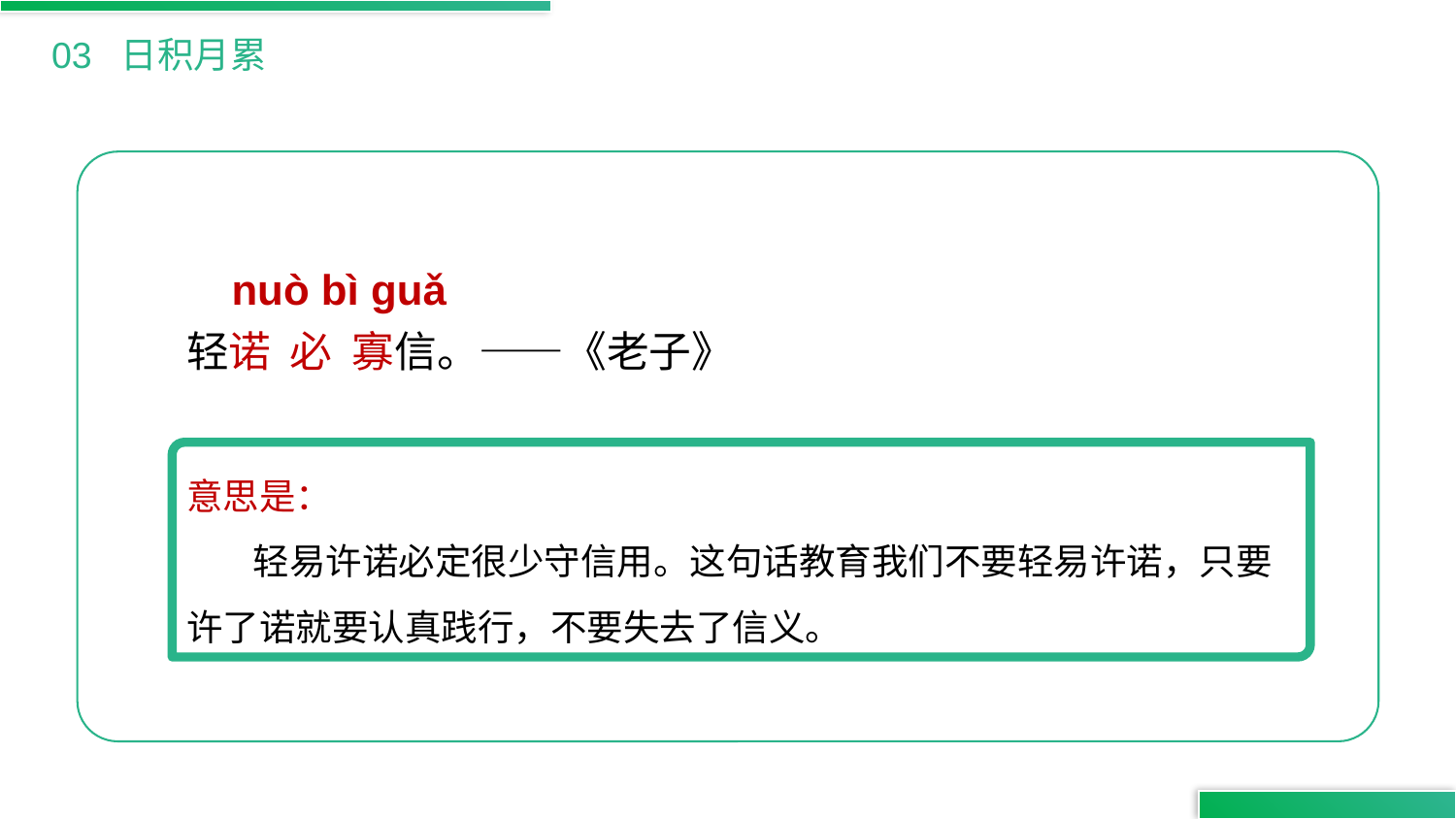

03  日积月累
nuò bì guǎ
轻诺  必  寡信。——《老子》
意思是：
       轻易许诺必定很少守信用。这句话教育我们不要轻易许诺，只要许了诺就要认真践行，不要失去了信义。